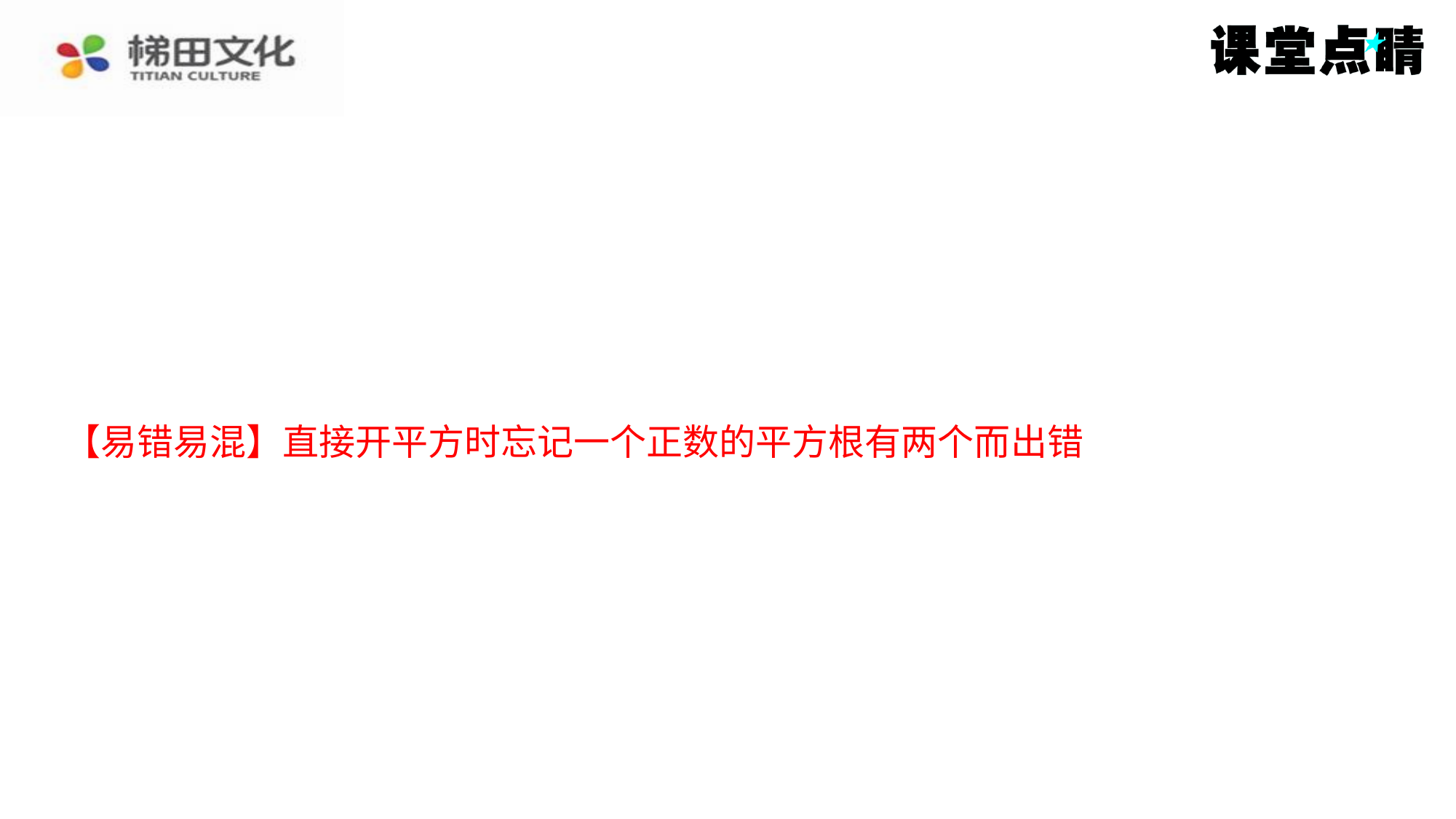

【易错易混】直接开平方时忘记一个正数的平方根有两个而出错
【易错易混】直接开平方时忘记一个正数的平方根有两个而出错